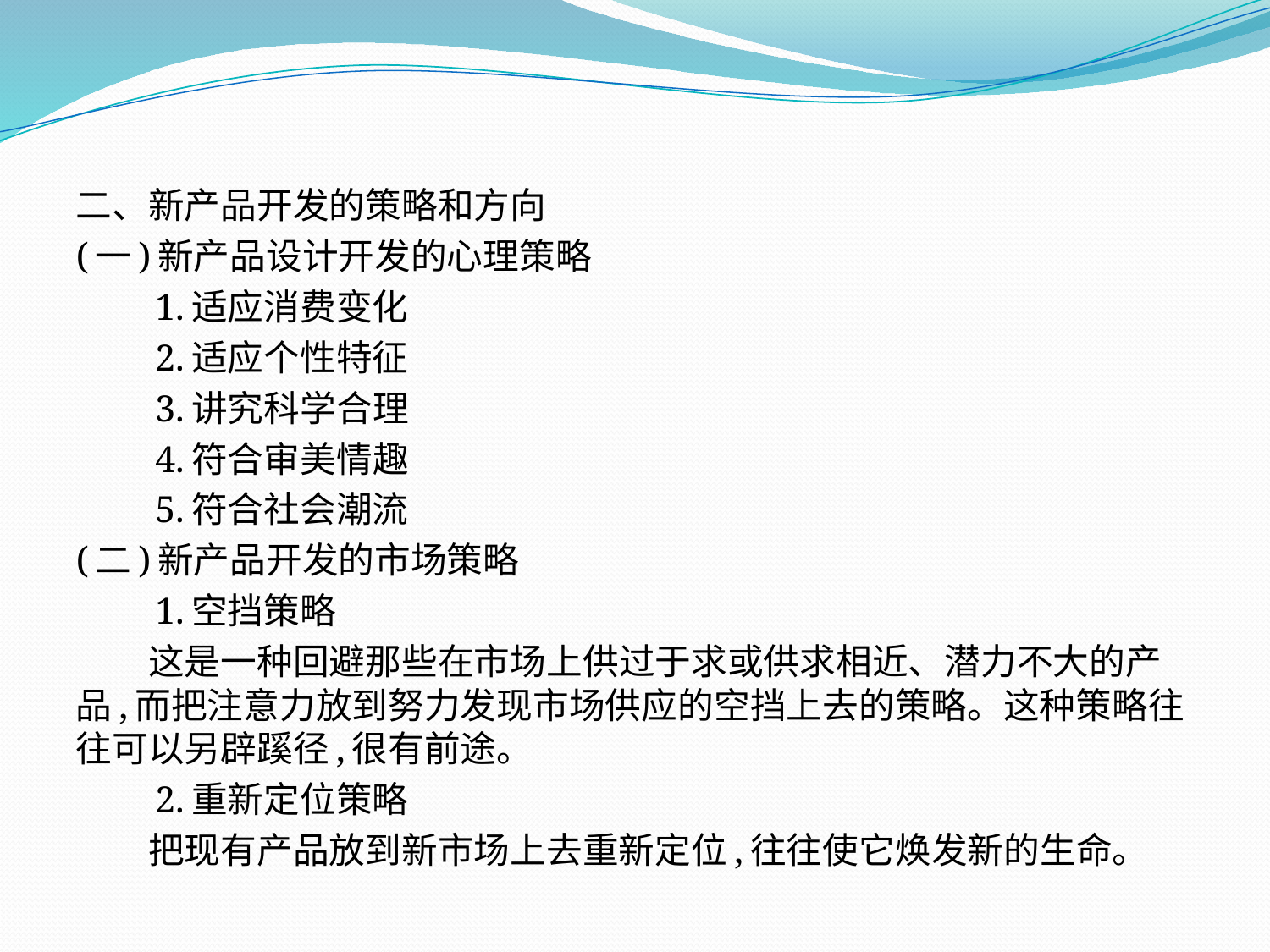

二、新产品开发的策略和方向
(一)新产品设计开发的心理策略
　　1.适应消费变化
　　2.适应个性特征
　　3.讲究科学合理
　　4.符合审美情趣
　　5.符合社会潮流
(二)新产品开发的市场策略
　　1.空挡策略
　　这是一种回避那些在市场上供过于求或供求相近、潜力不大的产品,而把注意力放到努力发现市场供应的空挡上去的策略。这种策略往往可以另辟蹊径,很有前途。
　　2.重新定位策略
　　把现有产品放到新市场上去重新定位,往往使它焕发新的生命。